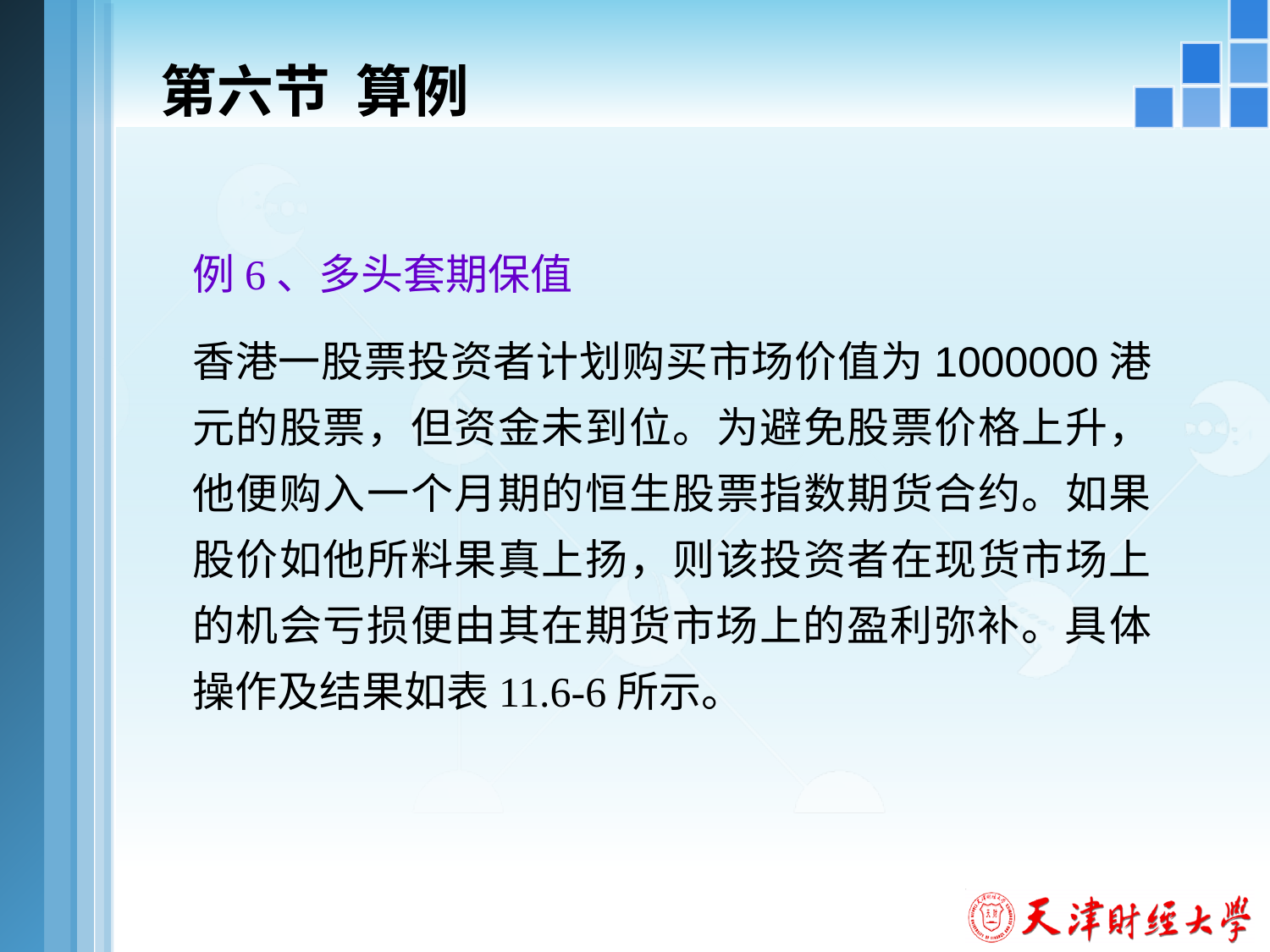

# 第六节  算例
例6、多头套期保值
香港一股票投资者计划购买市场价值为1000000港元的股票，但资金未到位。为避免股票价格上升，他便购入一个月期的恒生股票指数期货合约。如果股价如他所料果真上扬，则该投资者在现货市场上的机会亏损便由其在期货市场上的盈利弥补。具体操作及结果如表11.6-6所示。